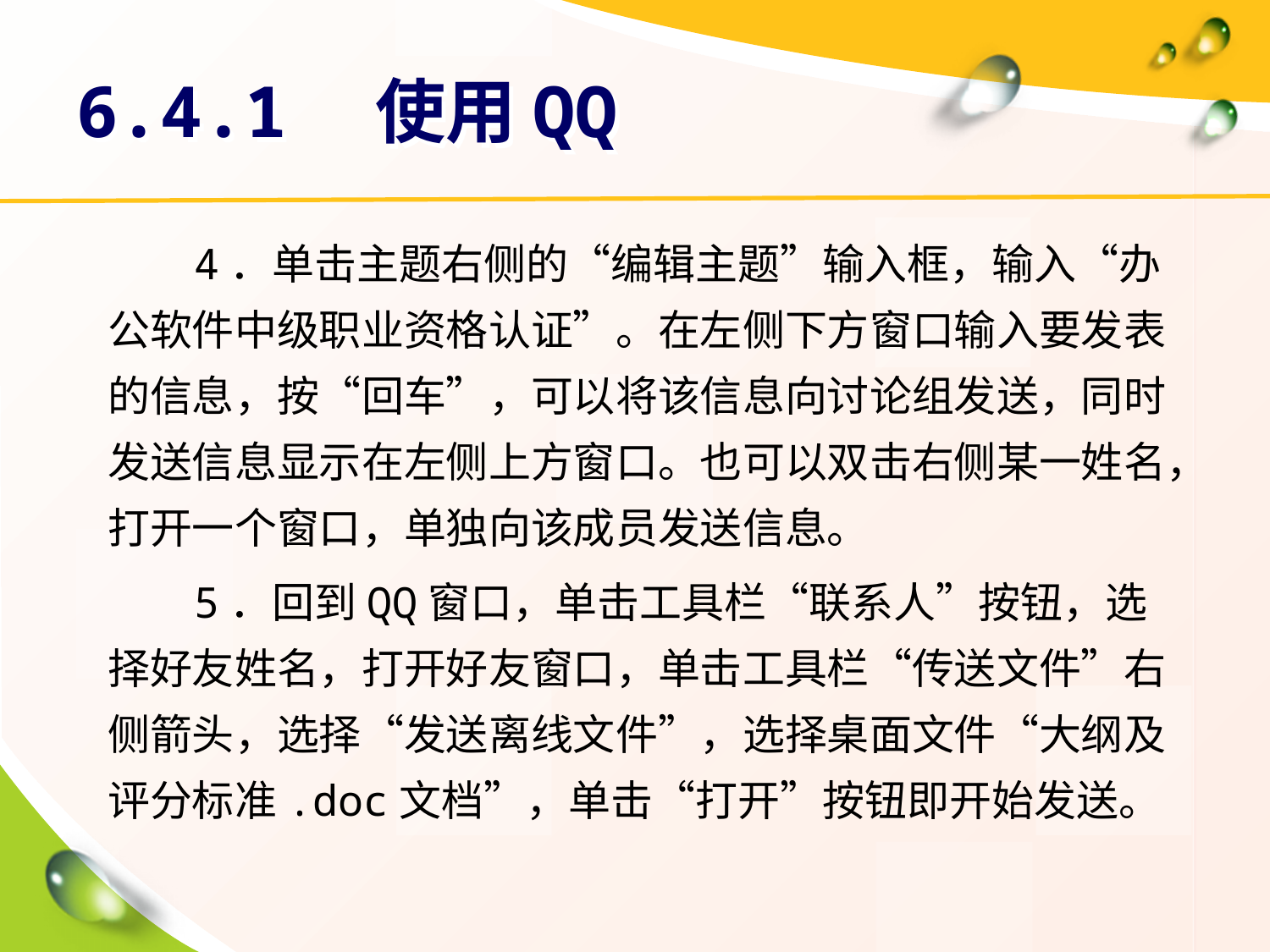

# 6.4.1　使用QQ
4．单击主题右侧的“编辑主题”输入框，输入“办公软件中级职业资格认证”。在左侧下方窗口输入要发表的信息，按“回车”，可以将该信息向讨论组发送，同时发送信息显示在左侧上方窗口。也可以双击右侧某一姓名，打开一个窗口，单独向该成员发送信息。
5．回到QQ窗口，单击工具栏“联系人”按钮，选择好友姓名，打开好友窗口，单击工具栏“传送文件”右侧箭头，选择“发送离线文件”，选择桌面文件“大纲及评分标准.doc文档”，单击“打开”按钮即开始发送。